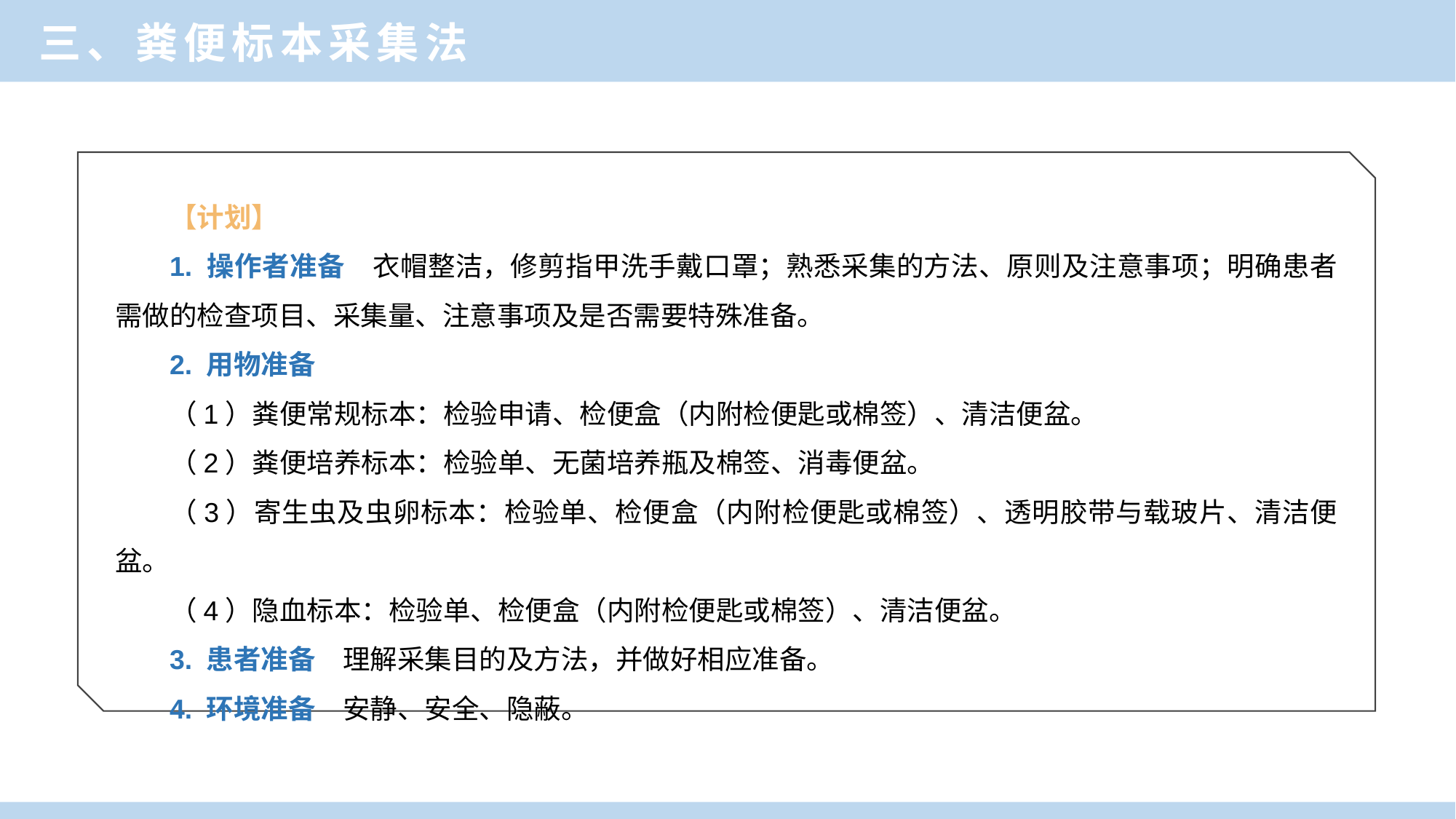

三、粪便标本采集法

【计划】
1. 操作者准备　衣帽整洁，修剪指甲洗手戴口罩；熟悉采集的方法、原则及注意事项；明确患者需做的检查项目、采集量、注意事项及是否需要特殊准备。
2. 用物准备
（1）粪便常规标本：检验申请、检便盒（内附检便匙或棉签）、清洁便盆。
（2）粪便培养标本：检验单、无菌培养瓶及棉签、消毒便盆。
（3）寄生虫及虫卵标本：检验单、检便盒（内附检便匙或棉签）、透明胶带与载玻片、清洁便盆。
（4）隐血标本：检验单、检便盒（内附检便匙或棉签）、清洁便盆。
3. 患者准备　理解采集目的及方法，并做好相应准备。
4. 环境准备　安静、安全、隐蔽。